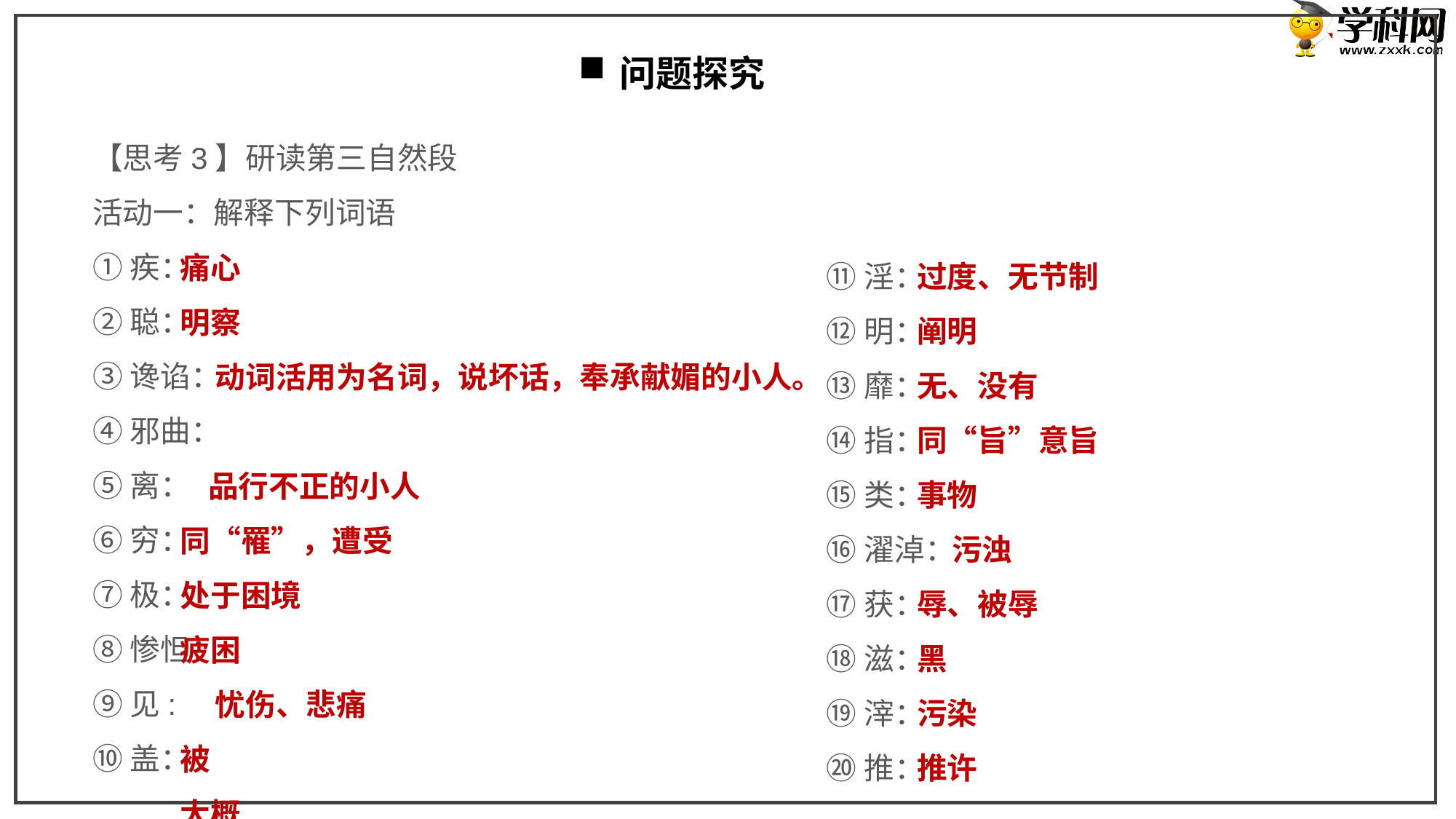

问题探究
【思考3】研读第三自然段
活动一：解释下列词语
①疾：
②聪：
③谗谄：
④邪曲：
⑤离：
⑥穷：
⑦极：
⑧惨怛：
⑨见:
⑩盖：
痛心
明察
    动词活用为名词，说坏话，奉承献媚的小人。
   品行不正的小人
同“罹”，遭受
处于困境
疲困
    忧伤、悲痛
被
大概
过度、无节制
阐明
无、没有
同“旨”意旨
事物
    污浊
辱、被辱
黑
污染
推许
⑪淫：
⑫明：
⑬靡：
⑭指：
⑮类：
⑯濯淖：
⑰获：
⑱滋：
⑲滓：
⑳推：